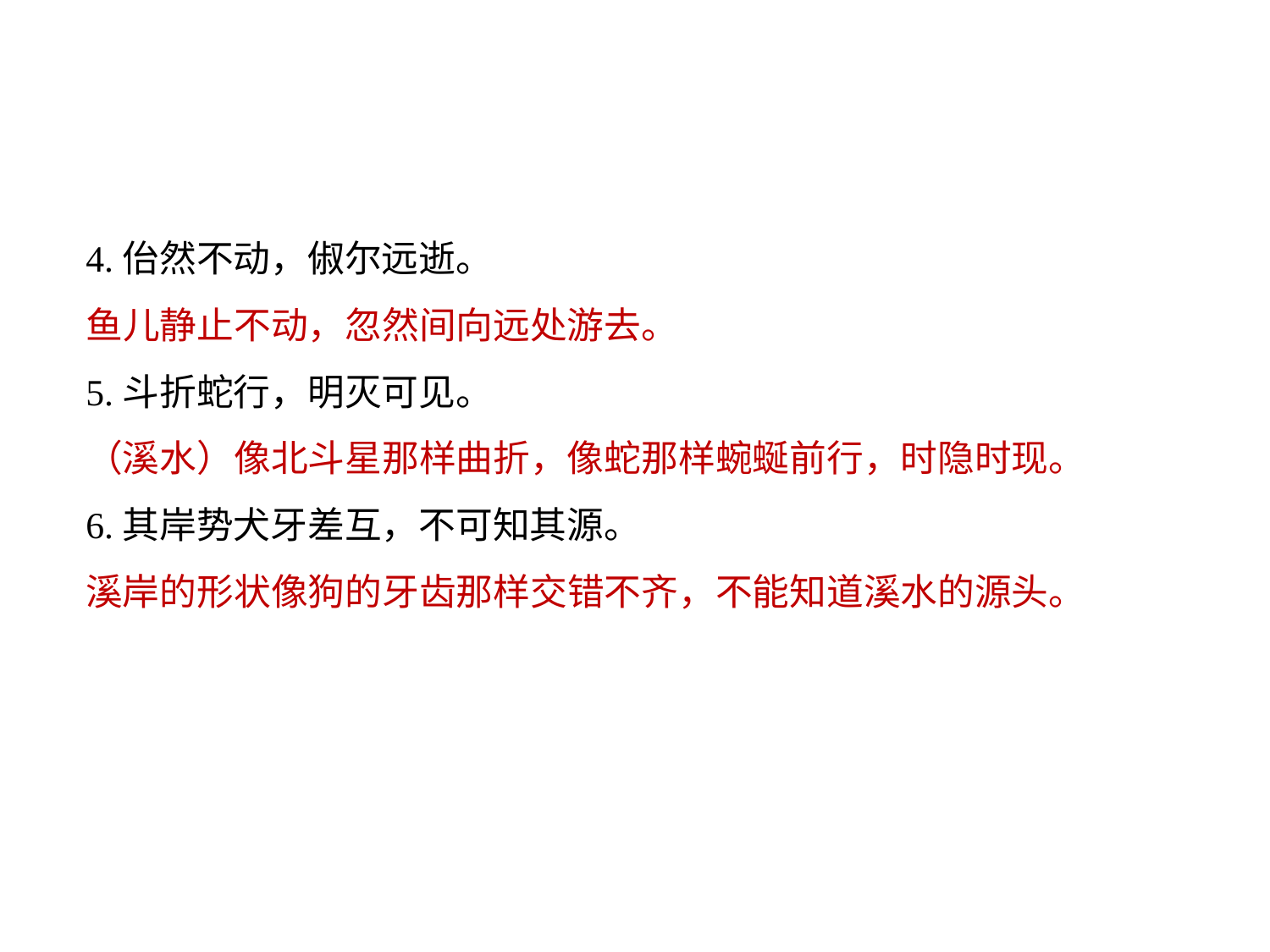

4.佁然不动，俶尔远逝。
鱼儿静止不动，忽然间向远处游去。
5.斗折蛇行，明灭可见。
（溪水）像北斗星那样曲折，像蛇那样蜿蜒前行，时隐时现。
6.其岸势犬牙差互，不可知其源。
溪岸的形状像狗的牙齿那样交错不齐，不能知道溪水的源头。